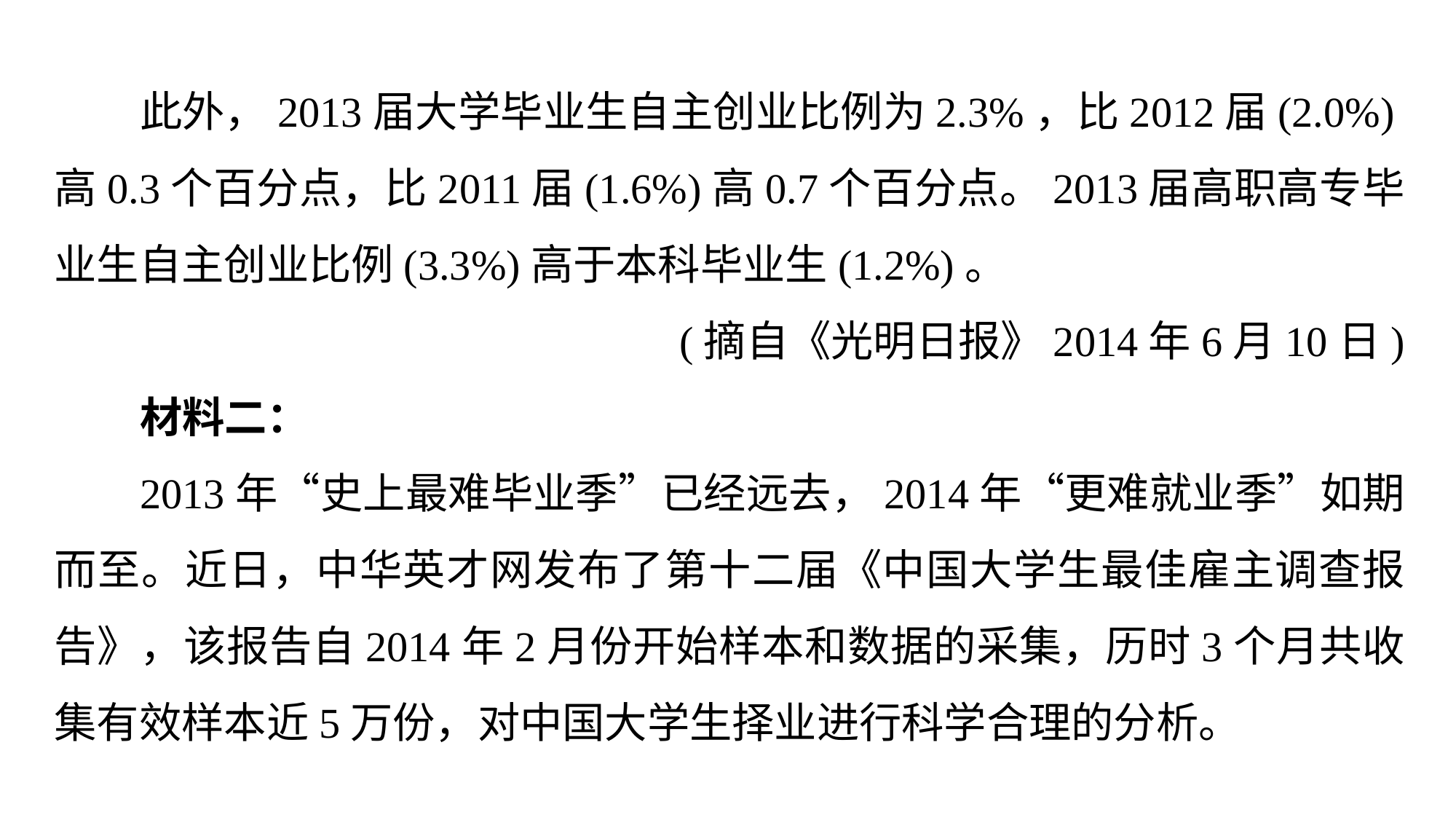

此外，2013届大学毕业生自主创业比例为2.3%，比2012届(2.0%)高0.3个百分点，比2011届(1.6%)高0.7个百分点。2013届高职高专毕业生自主创业比例(3.3%)高于本科毕业生(1.2%)。
(摘自《光明日报》2014年6月10日)
材料二：
2013年“史上最难毕业季”已经远去，2014年“更难就业季”如期而至。近日，中华英才网发布了第十二届《中国大学生最佳雇主调查报告》，该报告自2014年2月份开始样本和数据的采集，历时3个月共收集有效样本近5万份，对中国大学生择业进行科学合理的分析。